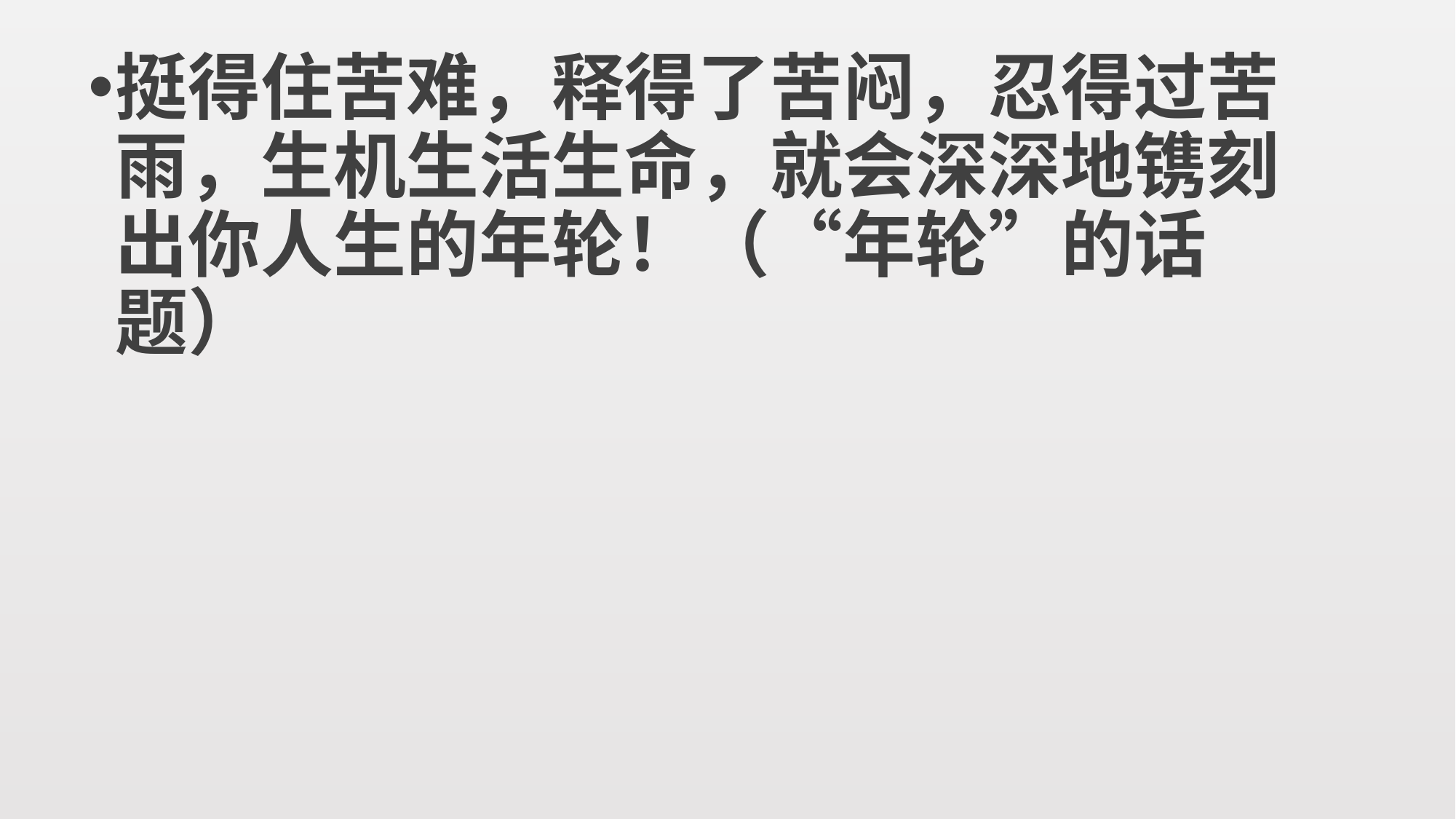

挺得住苦难，释得了苦闷，忍得过苦雨，生机生活生命，就会深深地镌刻出你人生的年轮！（“年轮”的话题）